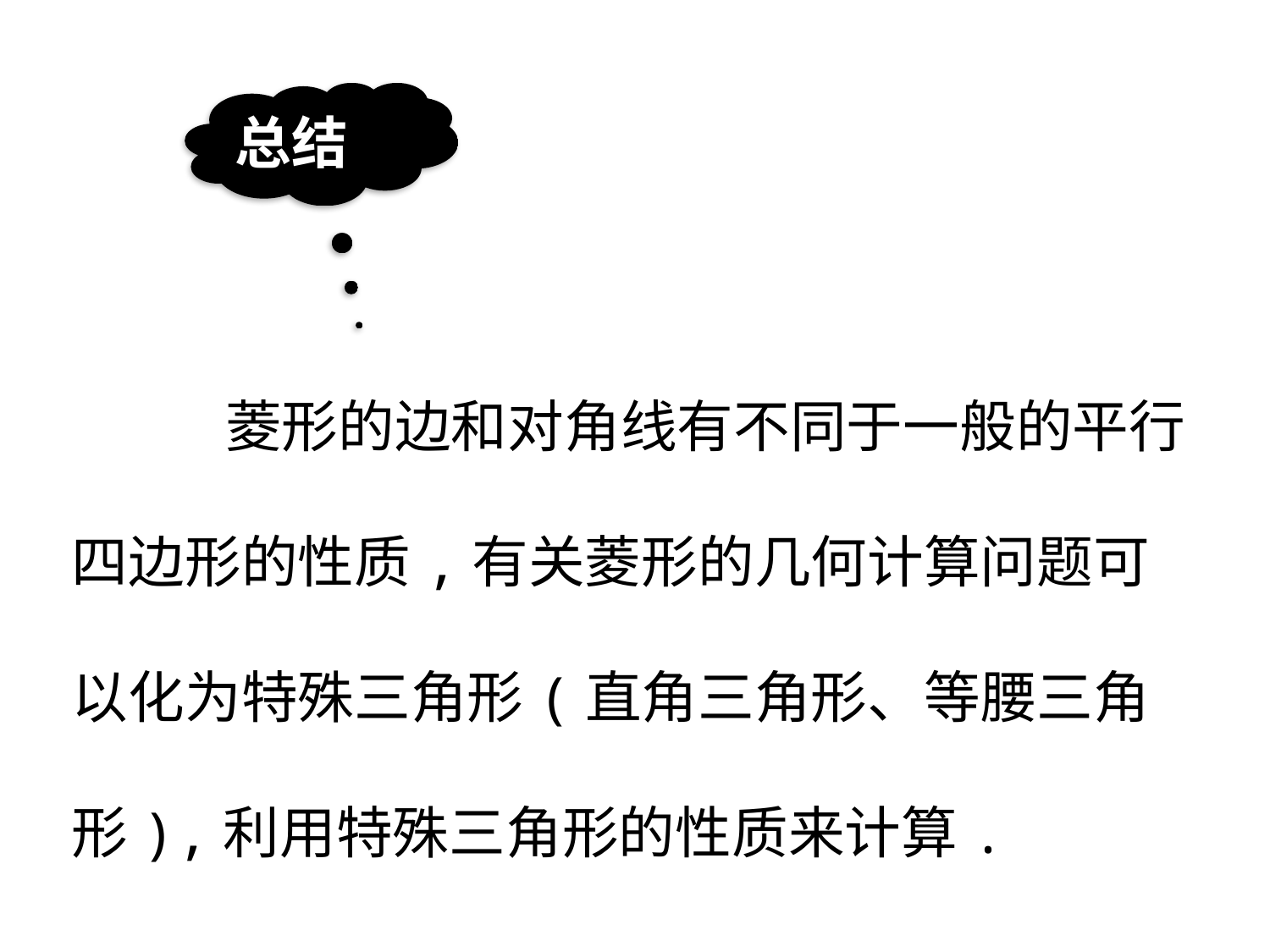

总结
           菱形的边和对角线有不同于一般的平行四边形的性质,有关菱形的几何计算问题可以化为特殊三角形(直角三角形、等腰三角形),利用特殊三角形的性质来计算.